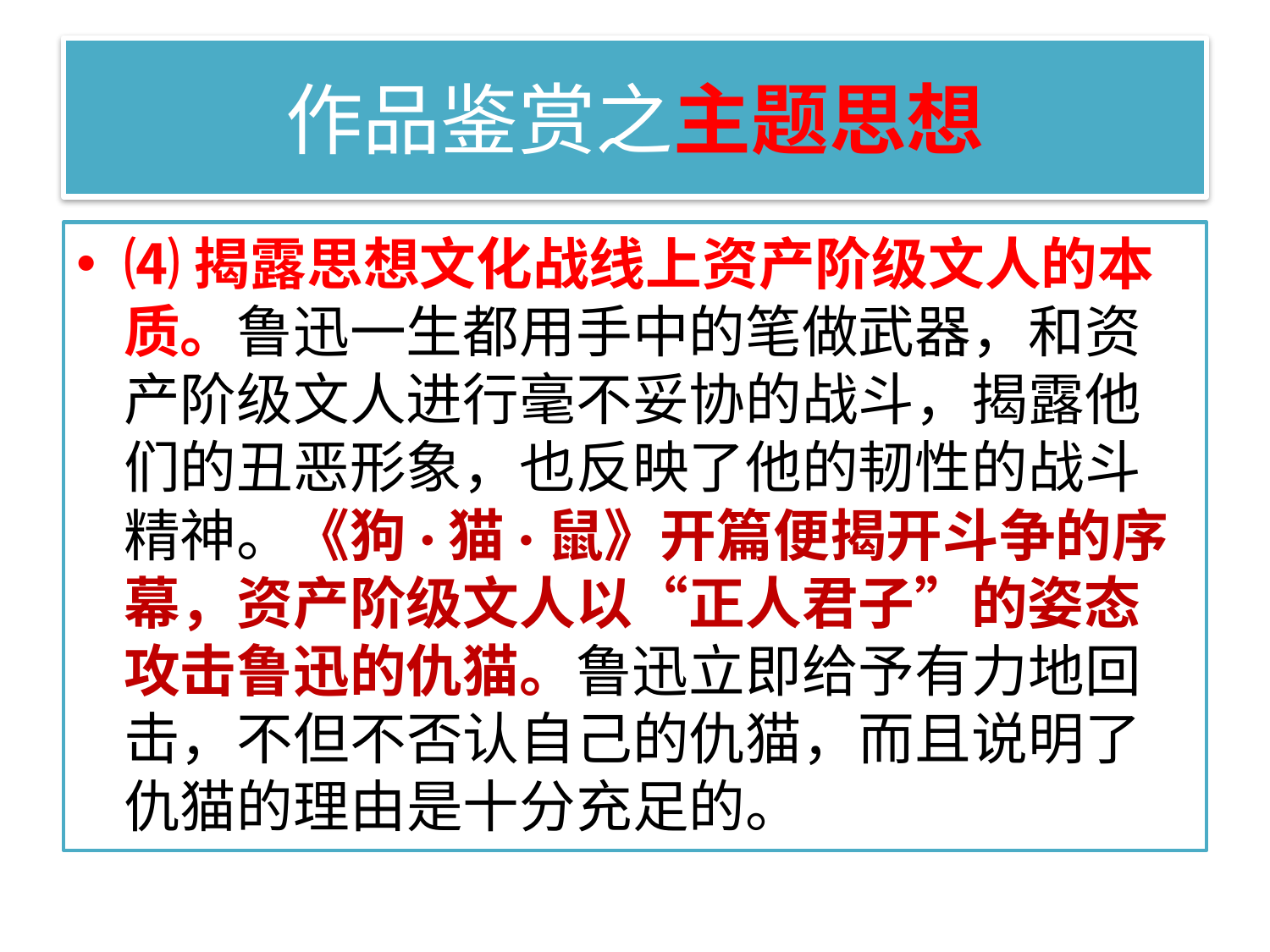

# 作品鉴赏之主题思想
⑷揭露思想文化战线上资产阶级文人的本质。鲁迅一生都用手中的笔做武器，和资产阶级文人进行毫不妥协的战斗，揭露他们的丑恶形象，也反映了他的韧性的战斗精神。《狗·猫·鼠》开篇便揭开斗争的序幕，资产阶级文人以“正人君子”的姿态攻击鲁迅的仇猫。鲁迅立即给予有力地回击，不但不否认自己的仇猫，而且说明了仇猫的理由是十分充足的。